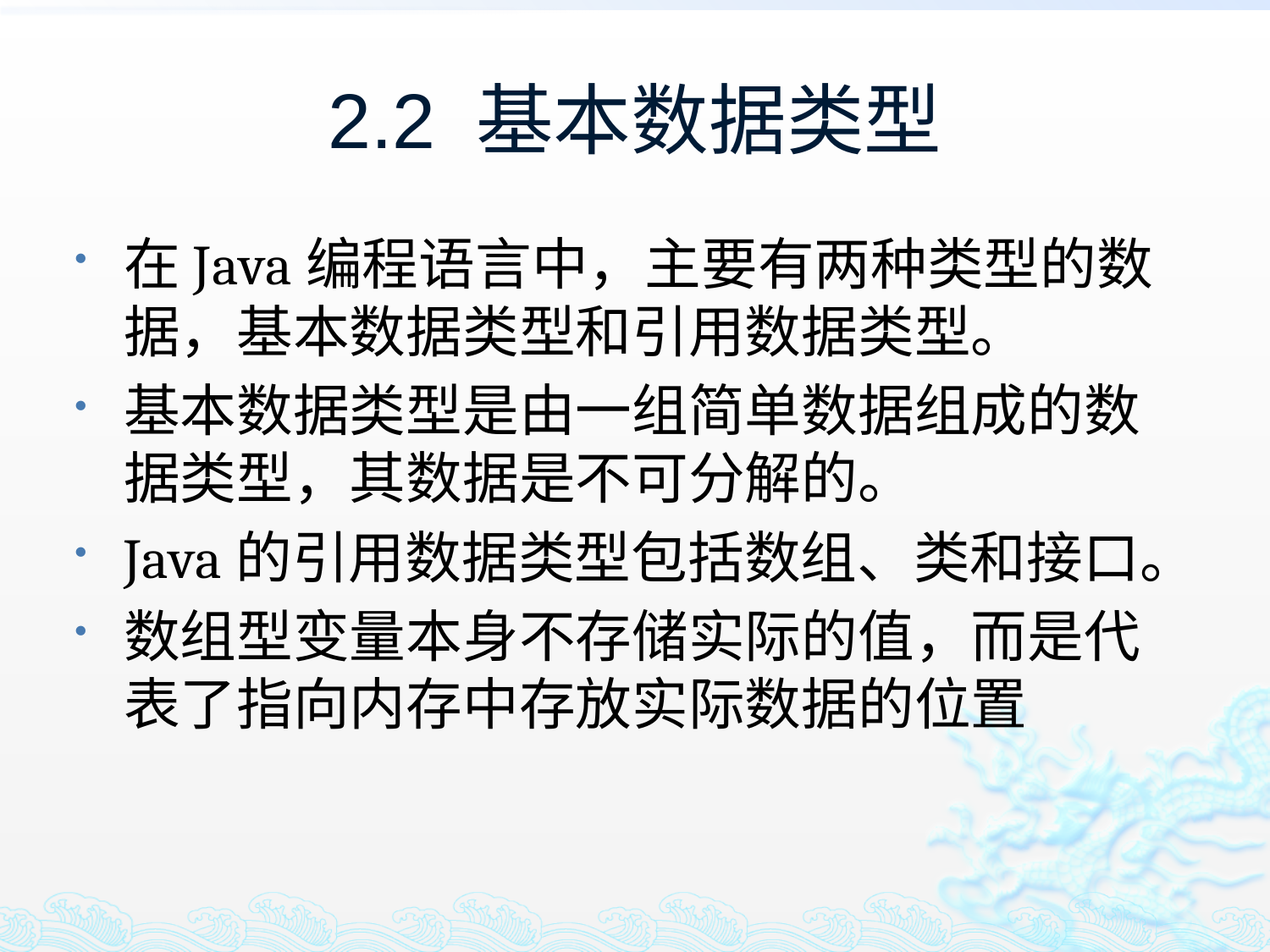

# 2.2 基本数据类型
在Java编程语言中，主要有两种类型的数据，基本数据类型和引用数据类型。
基本数据类型是由一组简单数据组成的数据类型，其数据是不可分解的。
Java的引用数据类型包括数组、类和接口。
数组型变量本身不存储实际的值，而是代表了指向内存中存放实际数据的位置